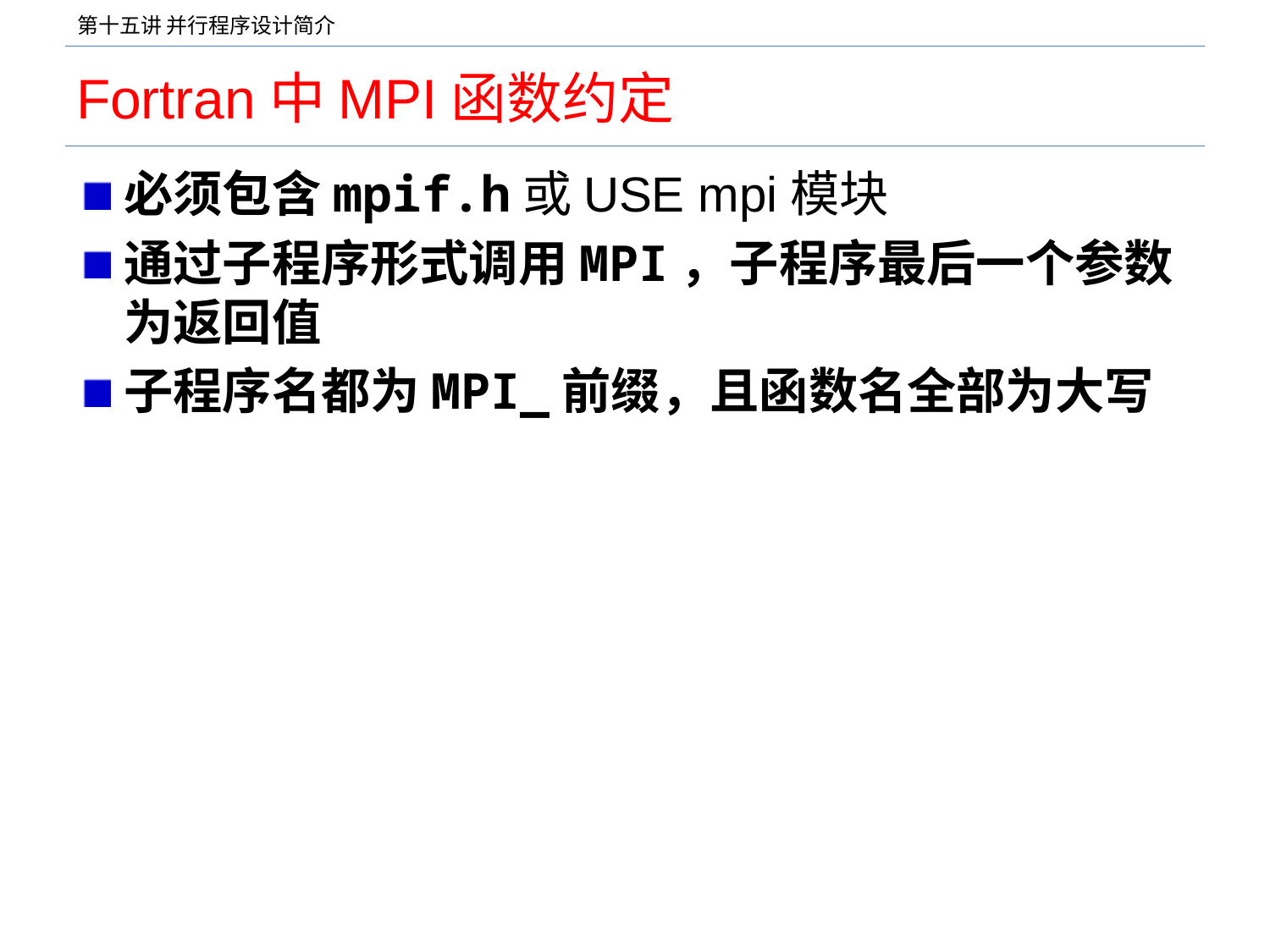

# Fortran中MPI函数约定
必须包含mpif.h或USE mpi模块
通过子程序形式调用MPI，子程序最后一个参数为返回值
子程序名都为MPI_前缀，且函数名全部为大写